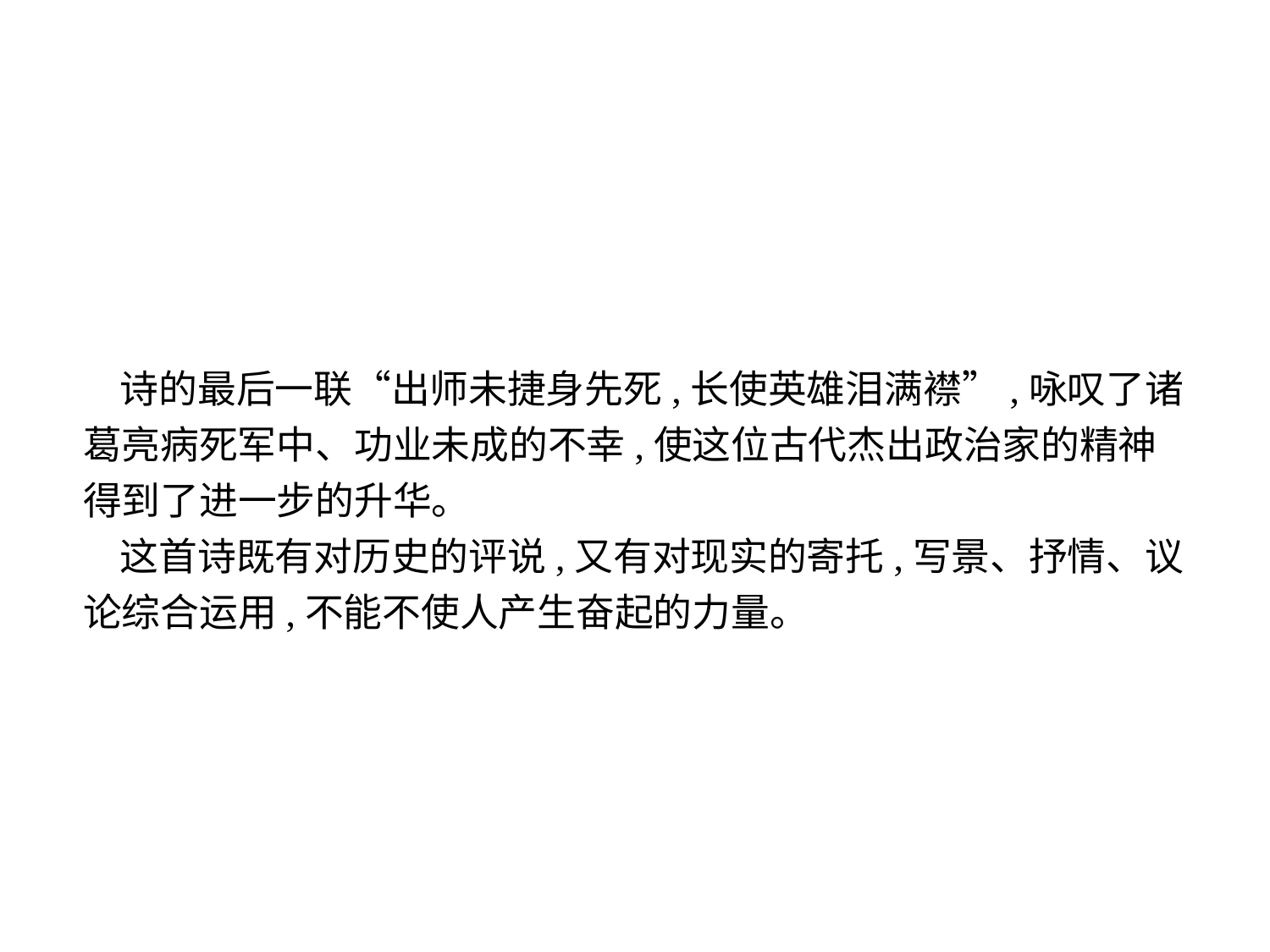

诗的最后一联“出师未捷身先死,长使英雄泪满襟”,咏叹了诸葛亮病死军中、功业未成的不幸,使这位古代杰出政治家的精神得到了进一步的升华。
这首诗既有对历史的评说,又有对现实的寄托,写景、抒情、议论综合运用,不能不使人产生奋起的力量。